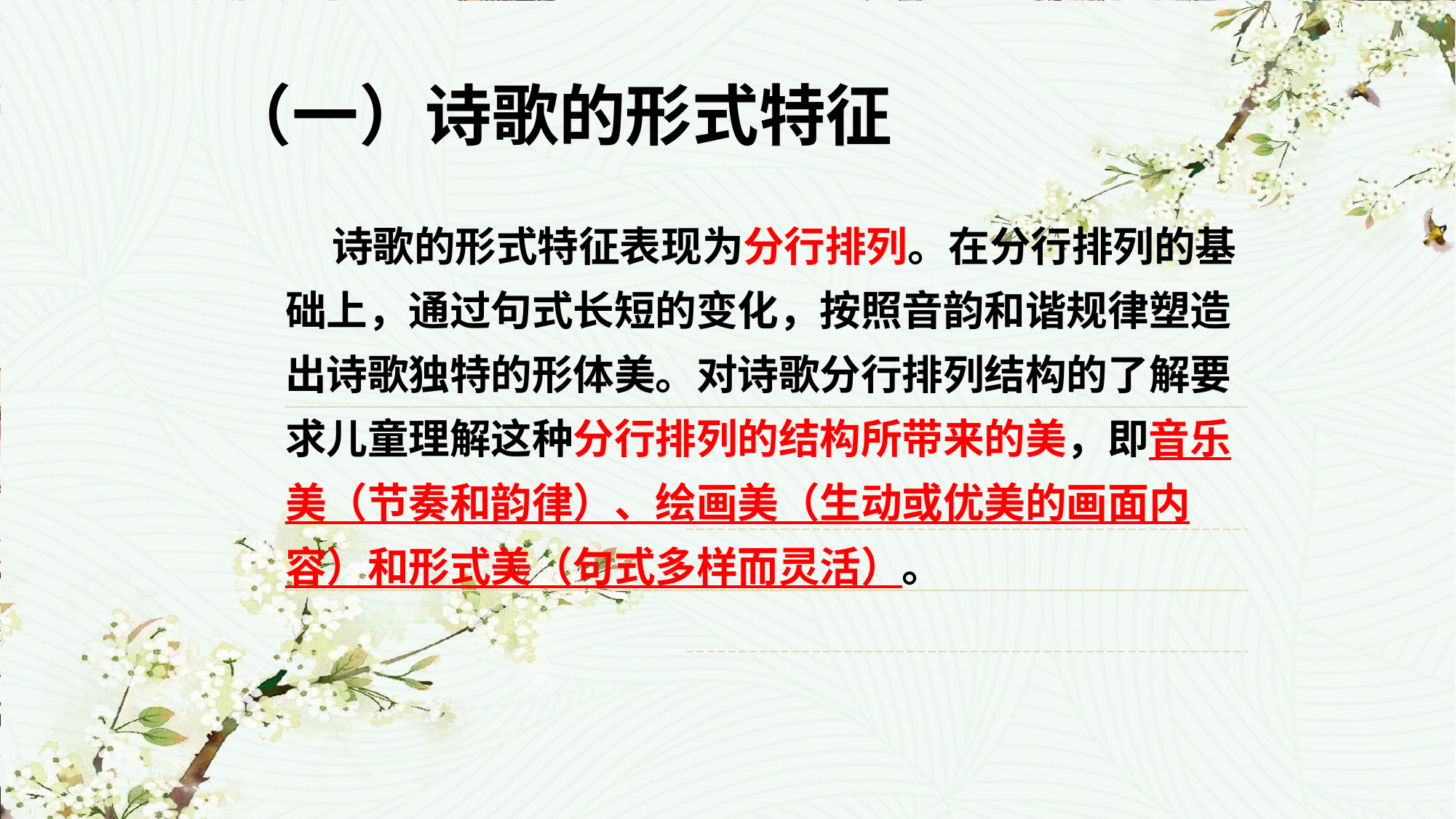

（一）诗歌的形式特征

    诗歌的形式特征表现为分行排列。在分行排列的基础上，通过句式长短的变化，按照音韵和谐规律塑造出诗歌独特的形体美。对诗歌分行排列结构的了解要求儿童理解这种分行排列的结构所带来的美，即音乐美（节奏和韵律）、绘画美（生动或优美的画面内容）和形式美（句式多样而灵活）。